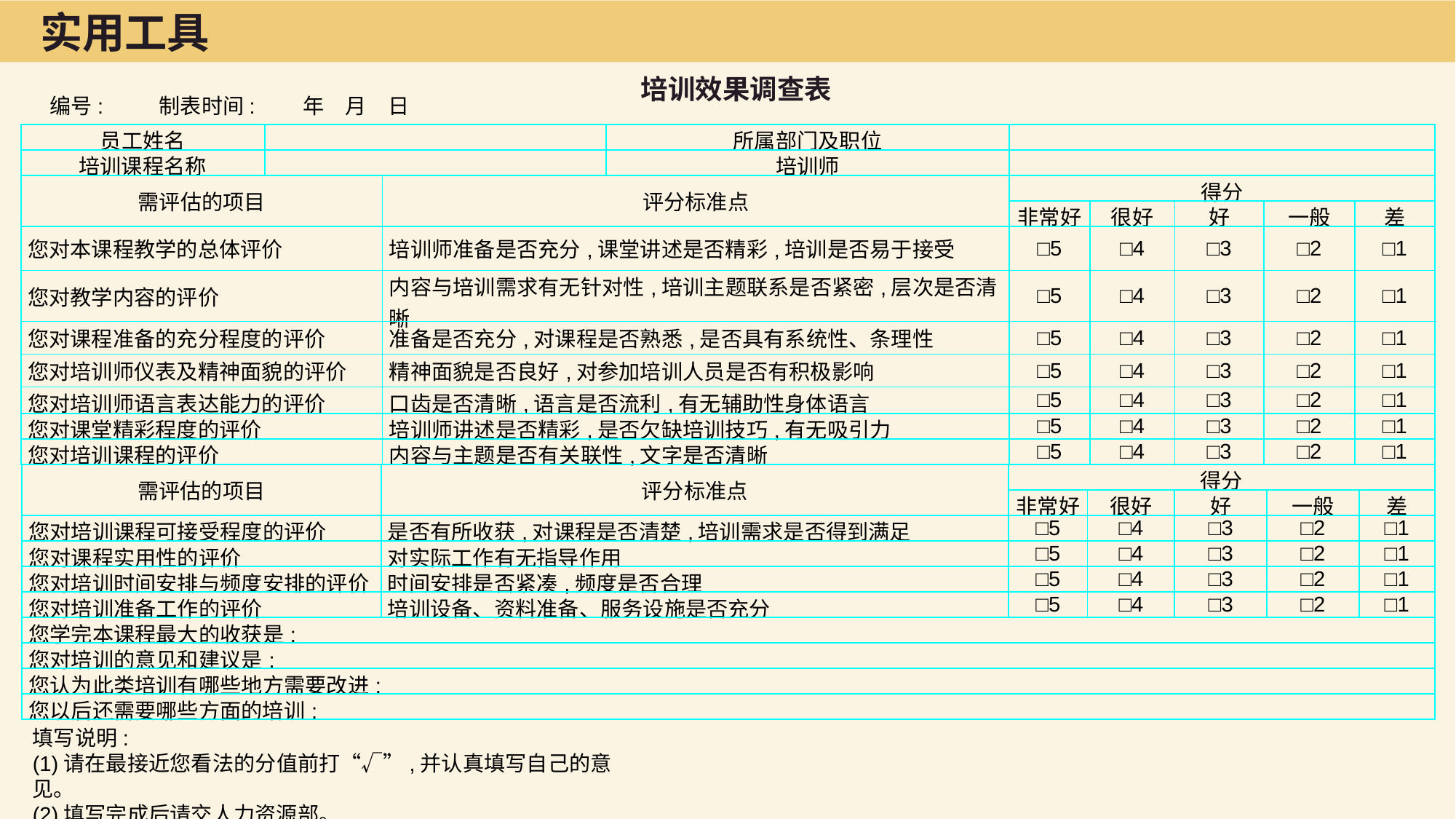

实用工具
培训效果调查表
编号:	制表时间:　　年　月　日
| 员工姓名 |  |  | 所属部门及职位 |  |  |  |  |  |
| --- | --- | --- | --- | --- | --- | --- | --- | --- |
| 培训课程名称 |  |  | 培训师 |  |  |  |  |  |
| 需评估的项目 |  | 评分标准点 |  | 得分 |  |  |  |  |
|  |  |  |  | 非常好 | 很好 | 好 | 一般 | 差 |
| 您对本课程教学的总体评价 |  | 培训师准备是否充分,课堂讲述是否精彩,培训是否易于接受 |  | □5 | □4 | □3 | □2 | □1 |
| 您对教学内容的评价 |  | 内容与培训需求有无针对性,培训主题联系是否紧密,层次是否清晰 |  | □5 | □4 | □3 | □2 | □1 |
| 您对课程准备的充分程度的评价 |  | 准备是否充分,对课程是否熟悉,是否具有系统性、条理性 |  | □5 | □4 | □3 | □2 | □1 |
| 您对培训师仪表及精神面貌的评价 |  | 精神面貌是否良好,对参加培训人员是否有积极影响 |  | □5 | □4 | □3 | □2 | □1 |
| 您对培训师语言表达能力的评价 |  | 口齿是否清晰,语言是否流利,有无辅助性身体语言 |  | □5 | □4 | □3 | □2 | □1 |
| 您对课堂精彩程度的评价 |  | 培训师讲述是否精彩,是否欠缺培训技巧,有无吸引力 |  | □5 | □4 | □3 | □2 | □1 |
| 您对培训课程的评价 |  | 内容与主题是否有关联性,文字是否清晰 |  | □5 | □4 | □3 | □2 | □1 |
| 需评估的项目 | 评分标准点 | 得分 |  |  |  |  |
| --- | --- | --- | --- | --- | --- | --- |
|  |  | 非常好 | 很好 | 好 | 一般 | 差 |
| 您对培训课程可接受程度的评价 | 是否有所收获,对课程是否清楚,培训需求是否得到满足 | □5 | □4 | □3 | □2 | □1 |
| 您对课程实用性的评价 | 对实际工作有无指导作用 | □5 | □4 | □3 | □2 | □1 |
| 您对培训时间安排与频度安排的评价 | 时间安排是否紧凑,频度是否合理 | □5 | □4 | □3 | □2 | □1 |
| 您对培训准备工作的评价 | 培训设备、资料准备、服务设施是否充分 | □5 | □4 | □3 | □2 | □1 |
| 您学完本课程最大的收获是: |  |  |  |  |  |  |
| 您对培训的意见和建议是: |  |  |  |  |  |  |
| 您认为此类培训有哪些地方需要改进: |  |  |  |  |  |  |
| 您以后还需要哪些方面的培训: |  |  |  |  |  |  |
填写说明:
(1)请在最接近您看法的分值前打“√”,并认真填写自己的意见。
(2)填写完成后请交人力资源部。